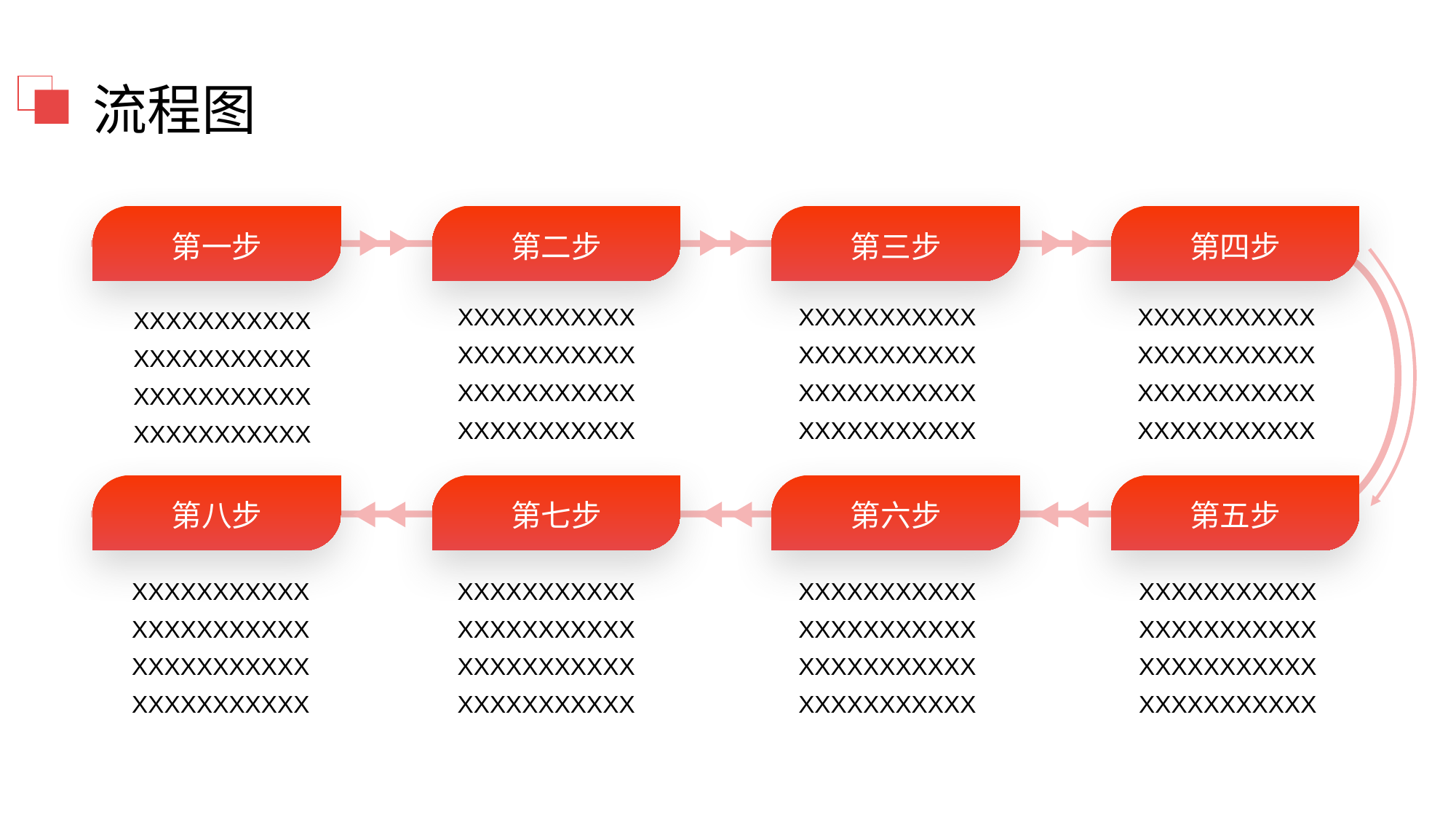

流程图

第一步
第二步
第三步
第四步

XXXXXXXXXXX
XXXXXXXXXXX
XXXXXXXXXXX
XXXXXXXXXXX
XXXXXXXXXXX
XXXXXXXXXXX
XXXXXXXXXXX
XXXXXXXXXXX
XXXXXXXXXXX
XXXXXXXXXXX
XXXXXXXXXXX
XXXXXXXXXXX
XXXXXXXXXXX
XXXXXXXXXXX
XXXXXXXXXXX
XXXXXXXXXXX

第八步
第七步
第六步
第五步

XXXXXXXXXXX
XXXXXXXXXXX
XXXXXXXXXXX
XXXXXXXXXXX
XXXXXXXXXXX
XXXXXXXXXXX
XXXXXXXXXXX
XXXXXXXXXXX
XXXXXXXXXXX
XXXXXXXXXXX
XXXXXXXXXXX
XXXXXXXXXXX
XXXXXXXXXXX
XXXXXXXXXXX
XXXXXXXXXXX
XXXXXXXXXXX